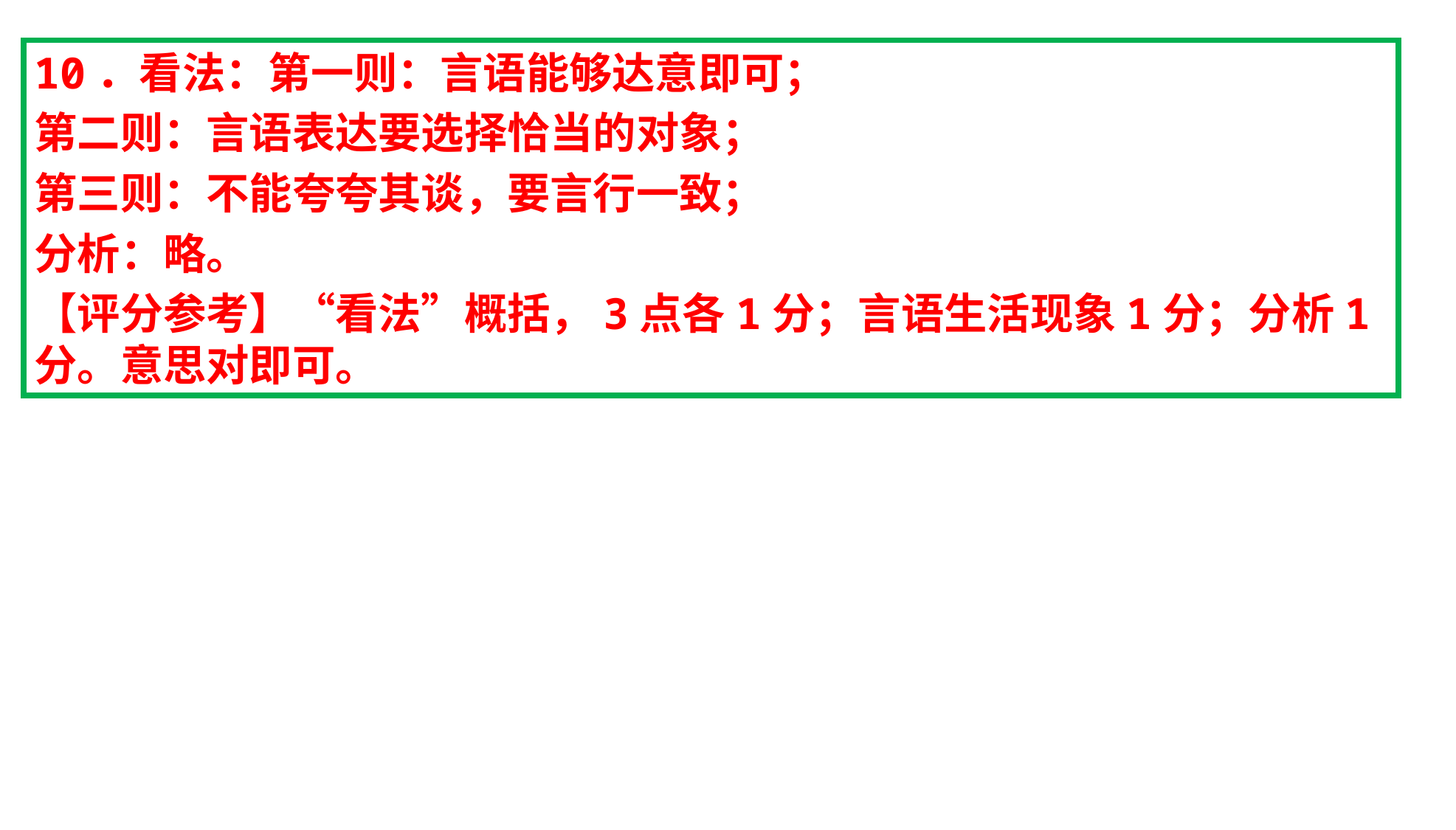

10．看法：第一则：言语能够达意即可；
第二则：言语表达要选择恰当的对象；
第三则：不能夸夸其谈，要言行一致；
分析：略。
【评分参考】“看法”概括，3点各1分；言语生活现象1分；分析1分。意思对即可。